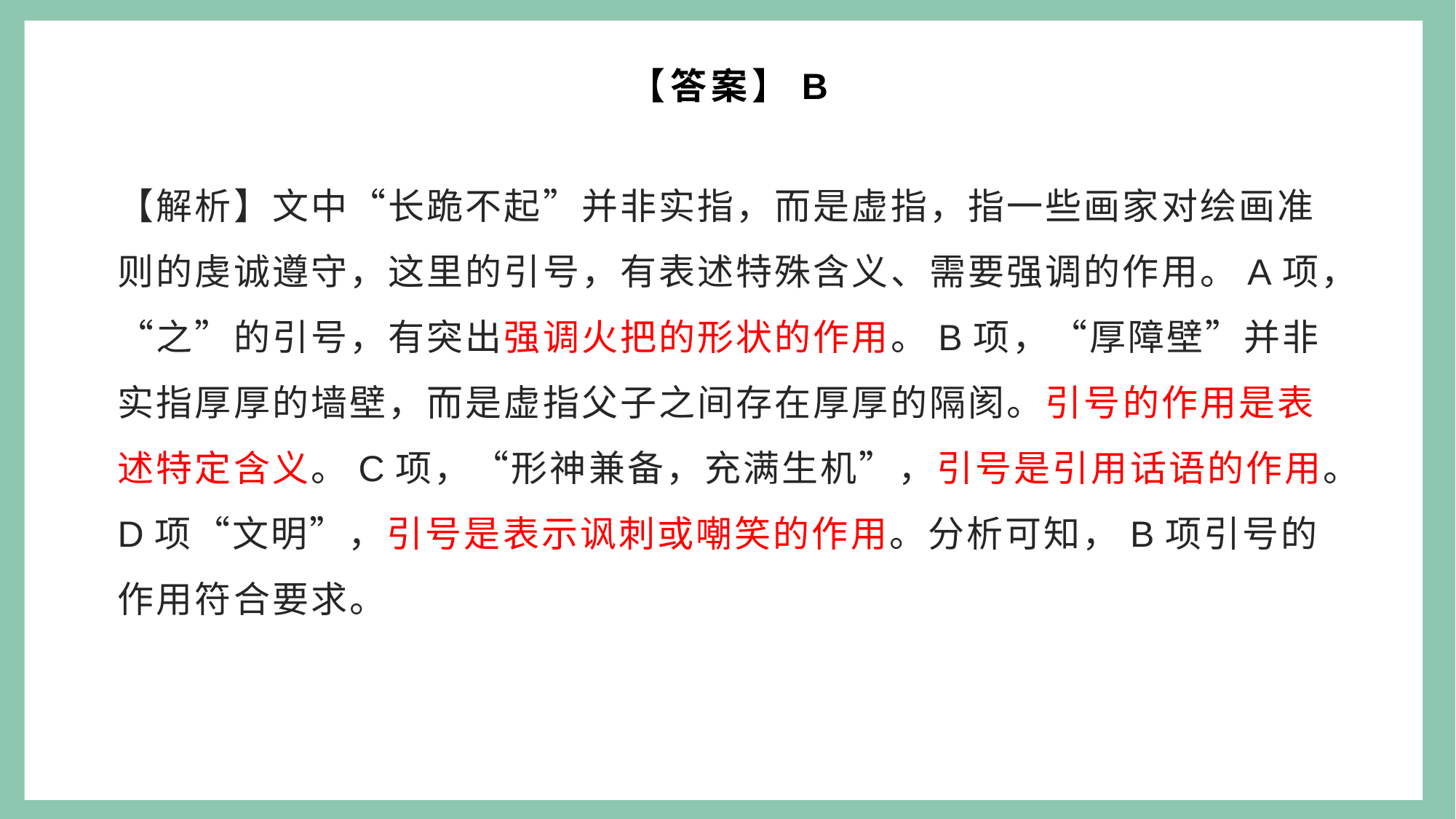

【答案】B
【解析】文中“长跪不起”并非实指，而是虚指，指一些画家对绘画准则的虔诚遵守，这里的引号，有表述特殊含义、需要强调的作用。A项，“之”的引号，有突出强调火把的形状的作用。B项，“厚障壁”并非实指厚厚的墙壁，而是虚指父子之间存在厚厚的隔阂。引号的作用是表述特定含义。C项，“形神兼备，充满生机”，引号是引用话语的作用。D项“文明”，引号是表示讽刺或嘲笑的作用。分析可知，B项引号的作用符合要求。